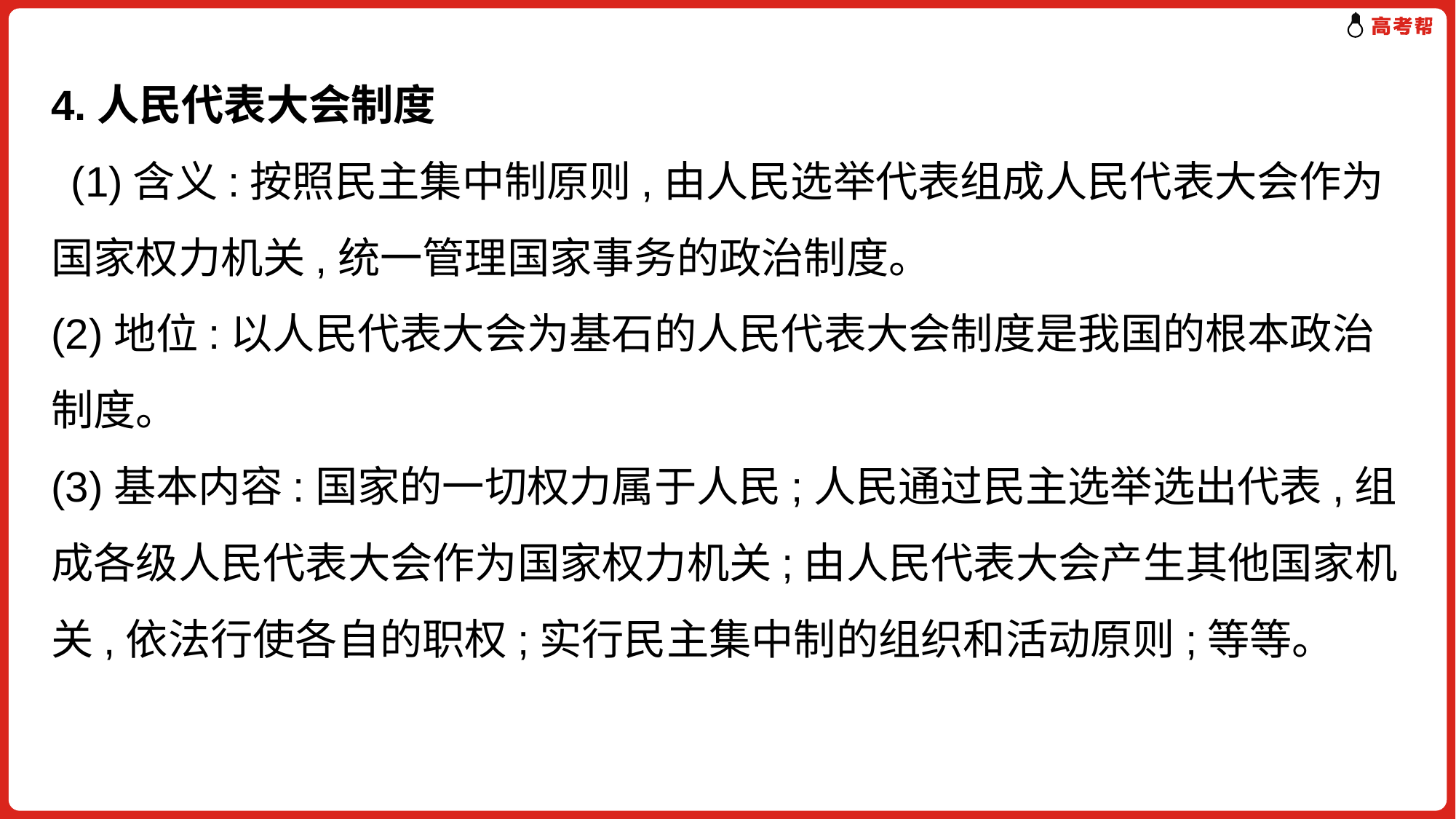

# 4.人民代表大会制度 (1)含义:按照民主集中制原则,由人民选举代表组成人民代表大会作为国家权力机关,统一管理国家事务的政治制度。 (2)地位:以人民代表大会为基石的人民代表大会制度是我国的根本政治制度。 (3)基本内容:国家的一切权力属于人民;人民通过民主选举选出代表,组成各级人民代表大会作为国家权力机关;由人民代表大会产生其他国家机关,依法行使各自的职权;实行民主集中制的组织和活动原则;等等。